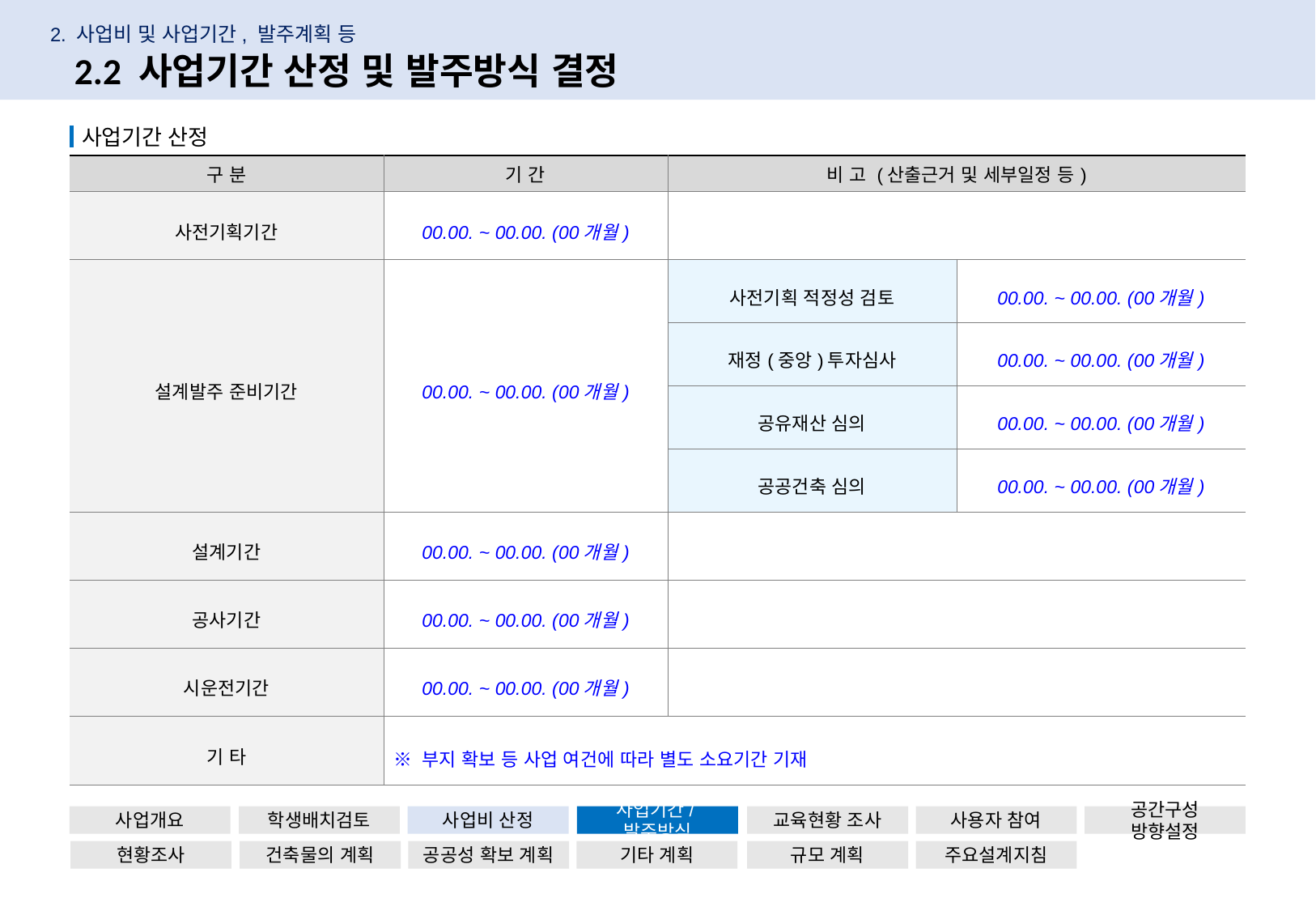

2. 사업비 및 사업기간, 발주계획 등
14
2.2 사업기간 산정 및 발주방식 결정
 사업기간 산정
| 구 분 | 기 간 | 비 고 (산출근거 및 세부일정 등) |  |
| --- | --- | --- | --- |
| 사전기획기간 | 00.00. ~ 00.00. (00개월) |  |  |
| 설계발주 준비기간 | 00.00. ~ 00.00. (00개월) | 사전기획 적정성 검토 | 00.00. ~ 00.00. (00개월) |
|  |  | 재정(중앙)투자심사 | 00.00. ~ 00.00. (00개월) |
|  |  | 공유재산 심의 | 00.00. ~ 00.00. (00개월) |
|  |  | 공공건축 심의 | 00.00. ~ 00.00. (00개월) |
| 설계기간 | 00.00. ~ 00.00. (00개월) |  |  |
| 공사기간 | 00.00. ~ 00.00. (00개월) |  |  |
| 시운전기간 | 00.00. ~ 00.00. (00개월) |  |  |
| 기 타 | ※ 부지 확보 등 사업 여건에 따라 별도 소요기간 기재 |  |  |
사업개요
학생배치검토
사업비 산정
사업기간/발주방식
교육현황 조사
사용자 참여
공간구성 방향설정
현황조사
건축물의 계획
공공성 확보 계획
기타 계획
규모 계획
주요설계지침